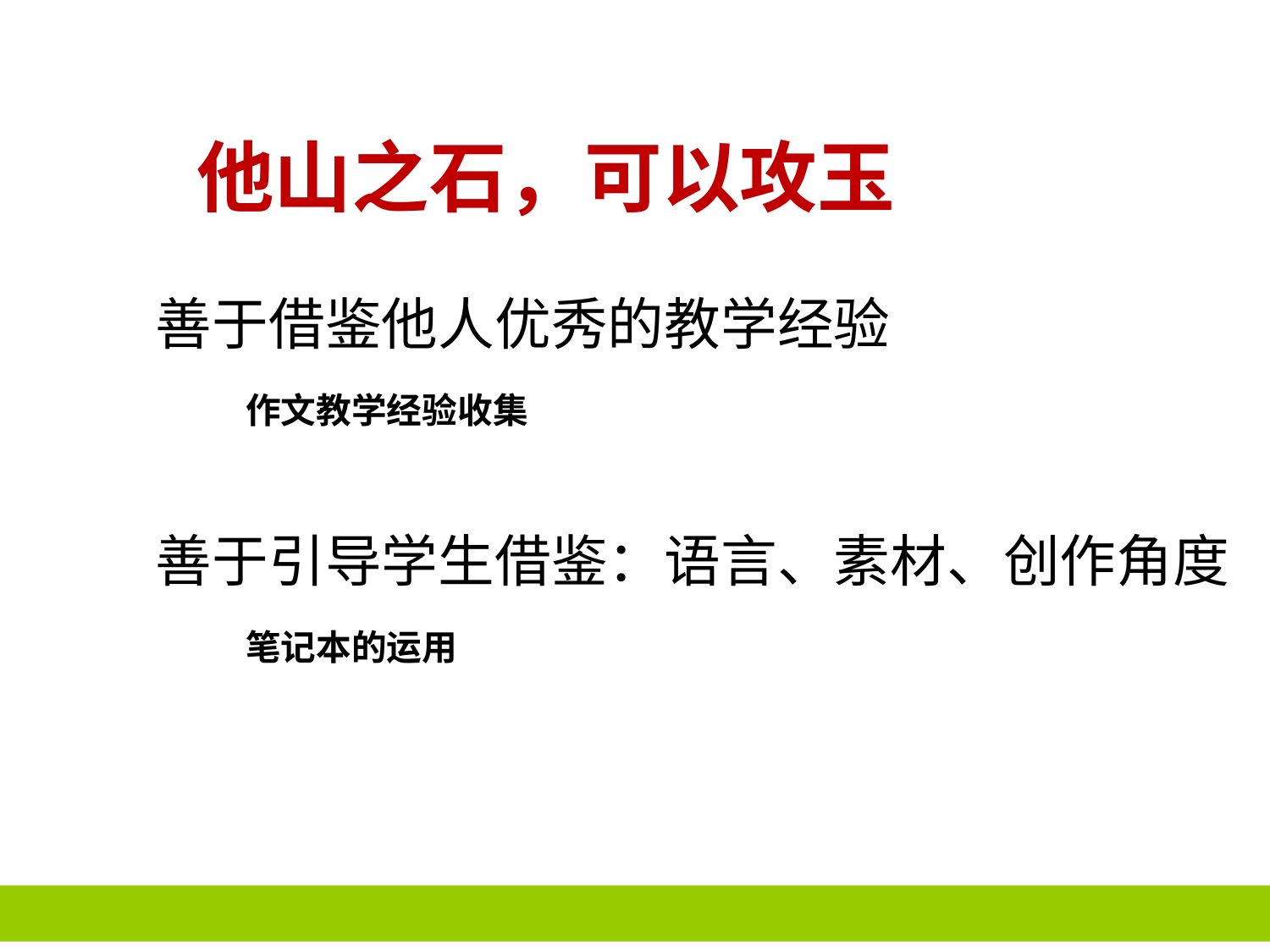

# 他山之石，可以攻玉
善于借鉴他人优秀的教学经验
      作文教学经验收集

善于引导学生借鉴：语言、素材、创作角度
      笔记本的运用